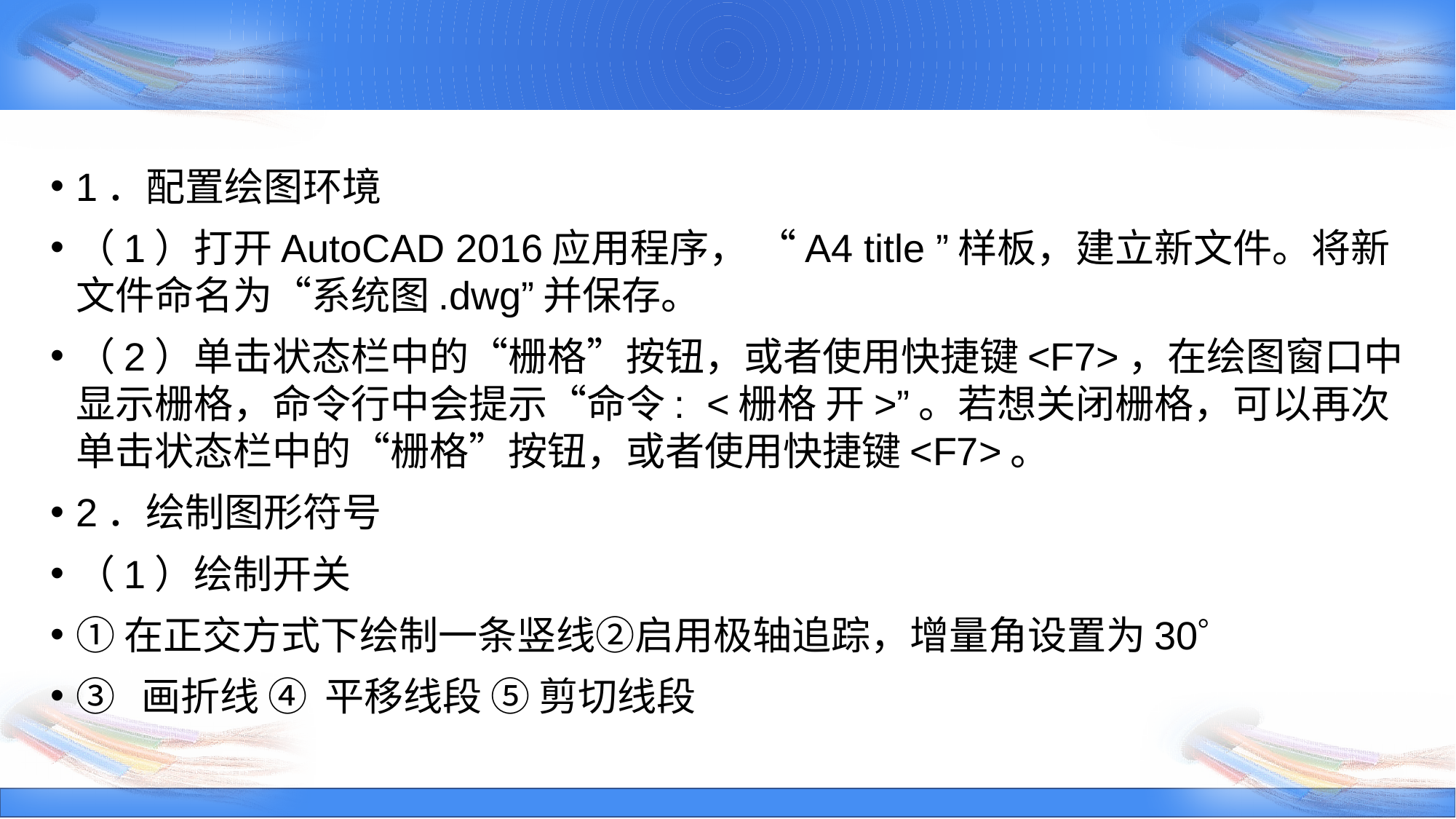

1．配置绘图环境
（1）打开AutoCAD 2016应用程序， “A4 title ”样板，建立新文件。将新文件命名为“系统图.dwg”并保存。
（2）单击状态栏中的“栅格”按钮，或者使用快捷键<F7>，在绘图窗口中显示栅格，命令行中会提示“命令:  <栅格 开>”。若想关闭栅格，可以再次单击状态栏中的“栅格”按钮，或者使用快捷键<F7>。
2．绘制图形符号
（1）绘制开关
①在正交方式下绘制一条竖线②启用极轴追踪，增量角设置为30°
③  画折线 ④  平移线段 ⑤ 剪切线段